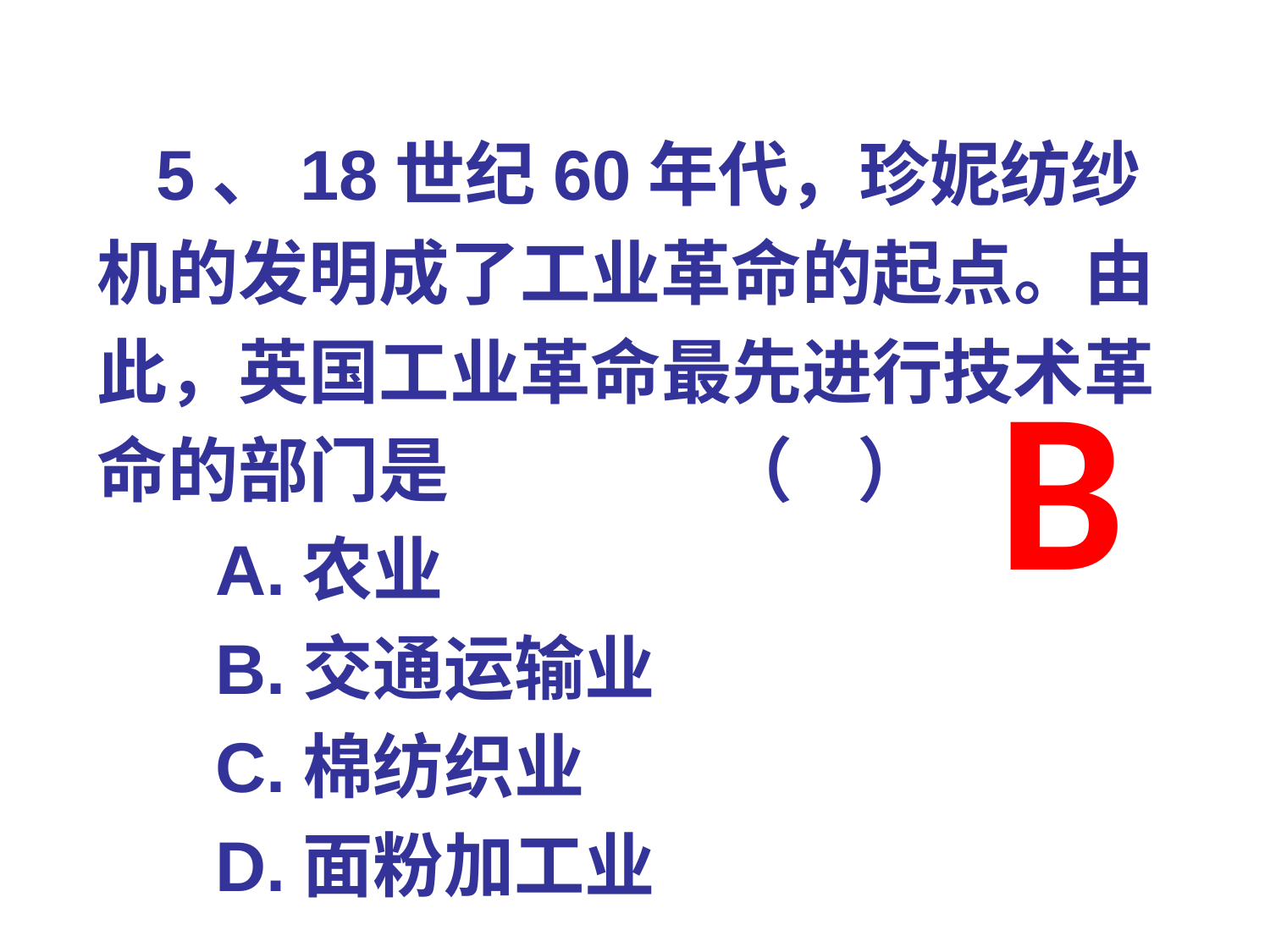

5、18世纪60年代，珍妮纺纱机的发明成了工业革命的起点。由此，英国工业革命最先进行技术革命的部门是                 （    ）
      A.农业
      B.交通运输业
      C.棉纺织业
      D.面粉加工业
B